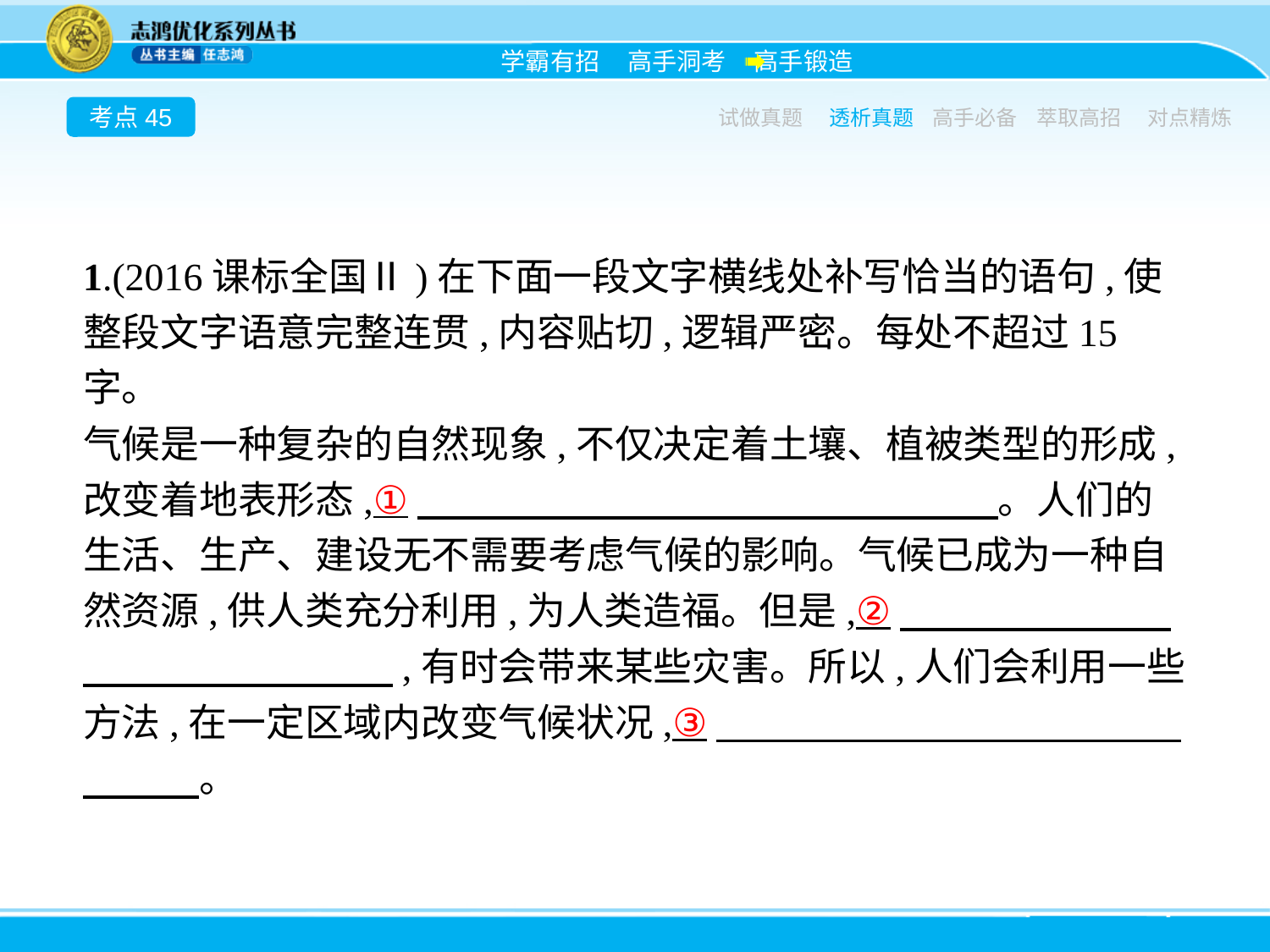

考点45
试做真题
透析真题
高手必备
萃取高招
对点精炼
1.(2016课标全国Ⅱ)在下面一段文字横线处补写恰当的语句,使整段文字语意完整连贯,内容贴切,逻辑严密。每处不超过15字。
气候是一种复杂的自然现象,不仅决定着土壤、植被类型的形成,改变着地表形态,①　　　　　　　　　　　　　　　。人们的生活、生产、建设无不需要考虑气候的影响。气候已成为一种自然资源,供人类充分利用,为人类造福。但是,②　　　　　　　　　　　　　　　,有时会带来某些灾害。所以,人们会利用一些方法,在一定区域内改变气候状况,③　　　　　　　　　　　　　　　。